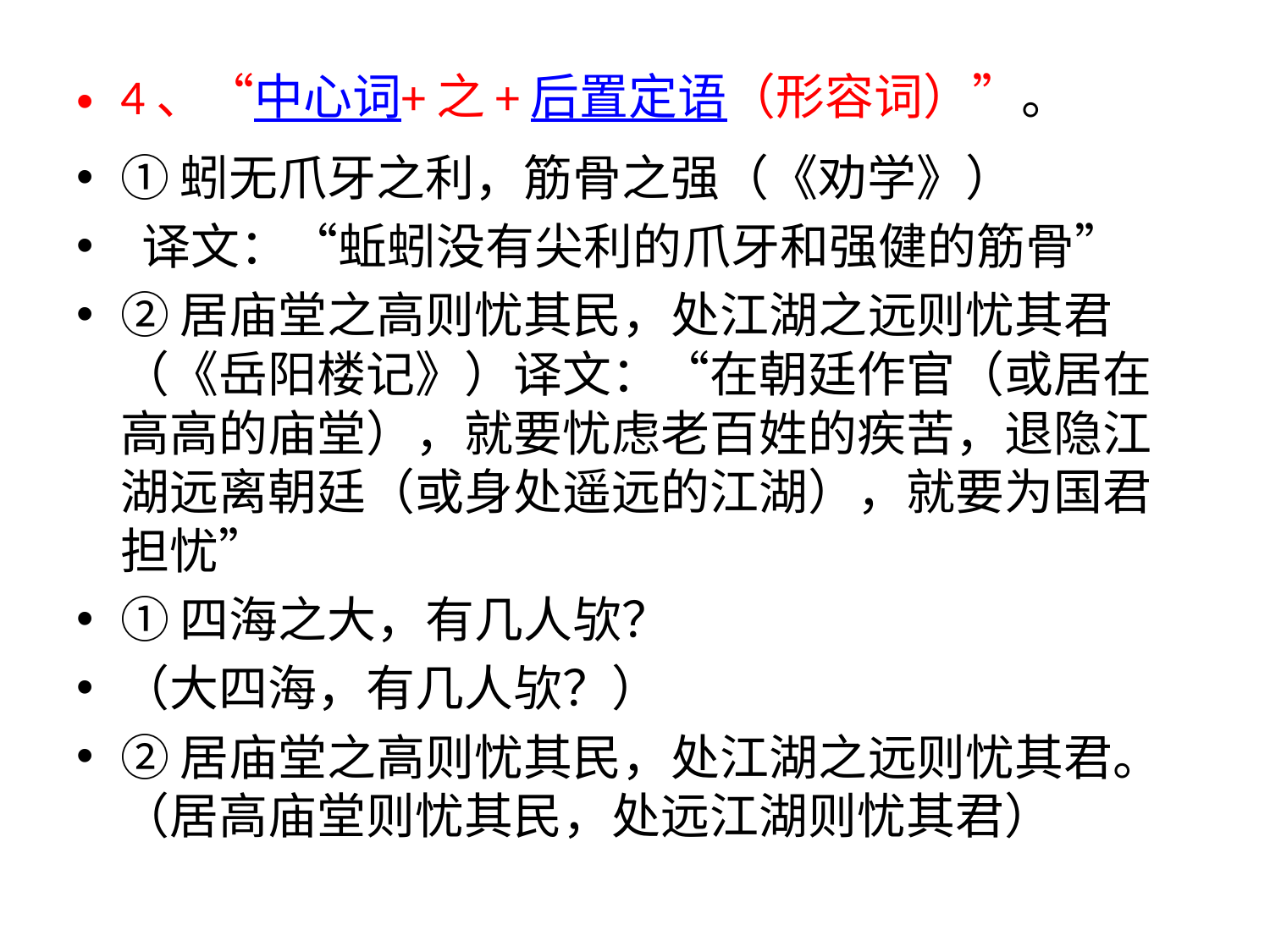

4、“中心词+之+后置定语（形容词）”。
①蚓无爪牙之利，筋骨之强（《劝学》）
 译文：“蚯蚓没有尖利的爪牙和强健的筋骨”
②居庙堂之高则忧其民，处江湖之远则忧其君（《岳阳楼记》）译文：“在朝廷作官（或居在高高的庙堂），就要忧虑老百姓的疾苦，退隐江湖远离朝廷（或身处遥远的江湖），就要为国君担忧”
①四海之大，有几人欤？
（大四海，有几人欤？）
②居庙堂之高则忧其民，处江湖之远则忧其君。（居高庙堂则忧其民，处远江湖则忧其君）